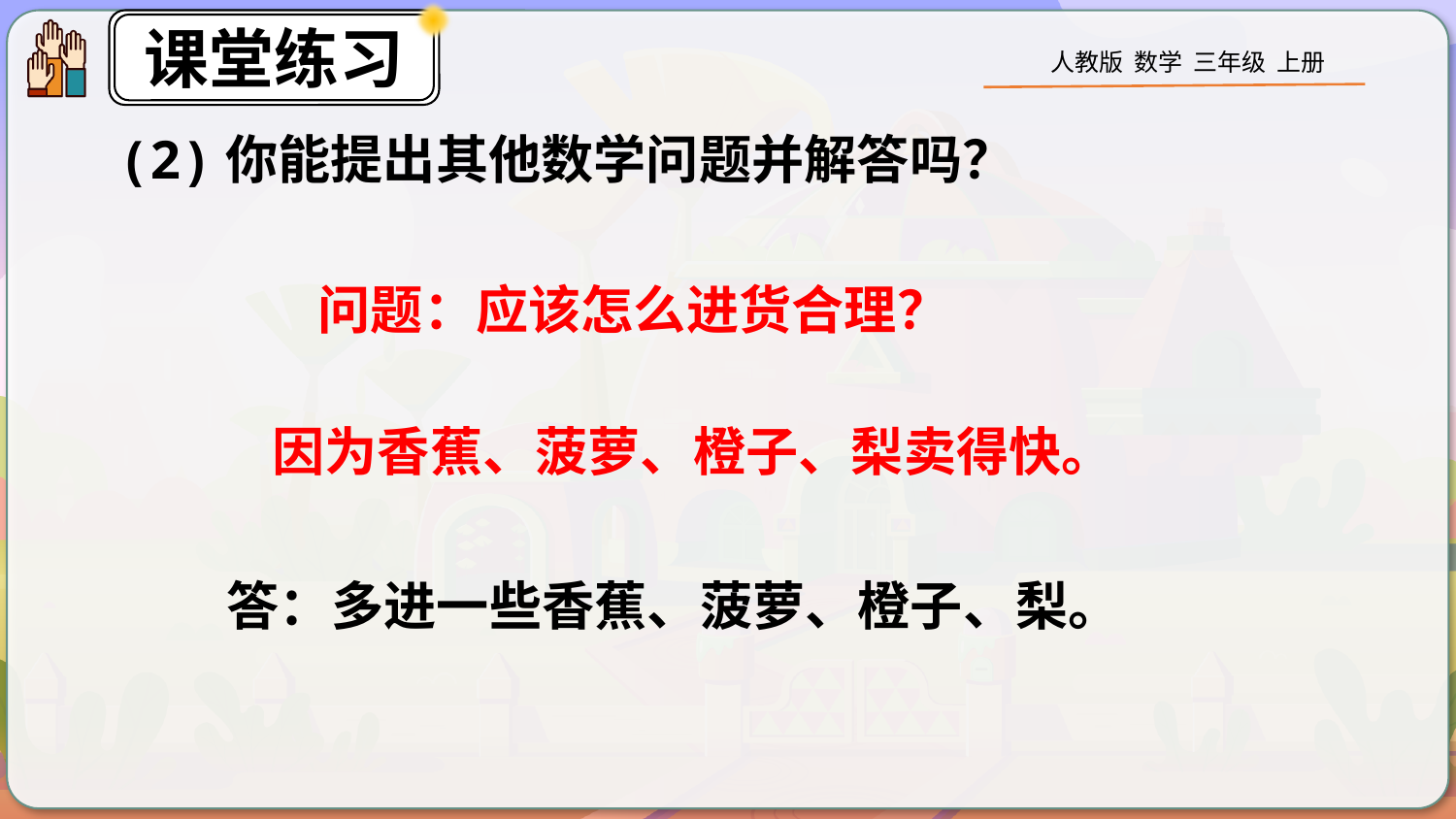

(2)你能提出其他数学问题并解答吗？
问题：应该怎么进货合理？
因为香蕉、菠萝、橙子、梨卖得快。
答：多进一些香蕉、菠萝、橙子、梨。